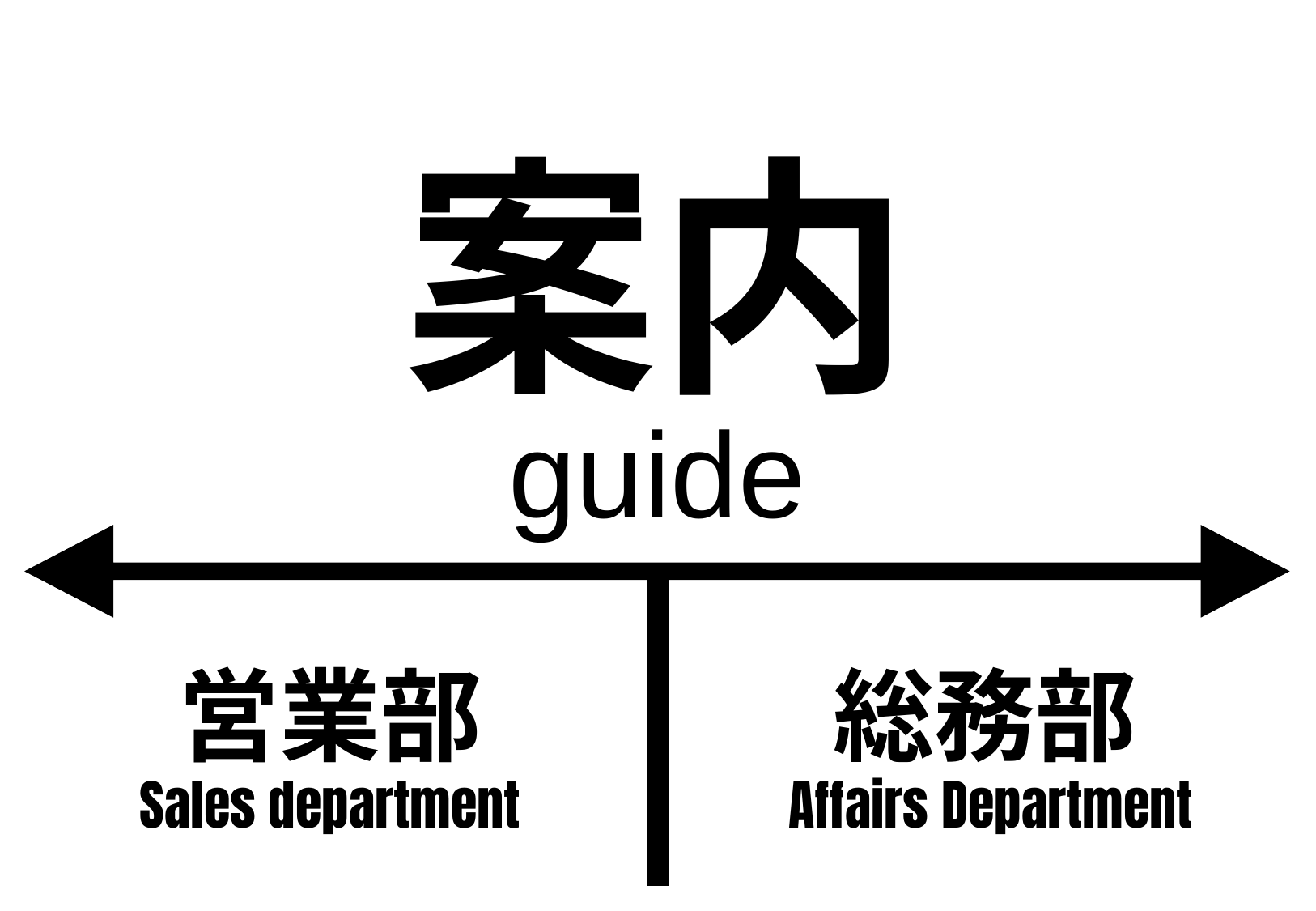

案内
guide
営業部
総務部
Sales department
 Affairs Department